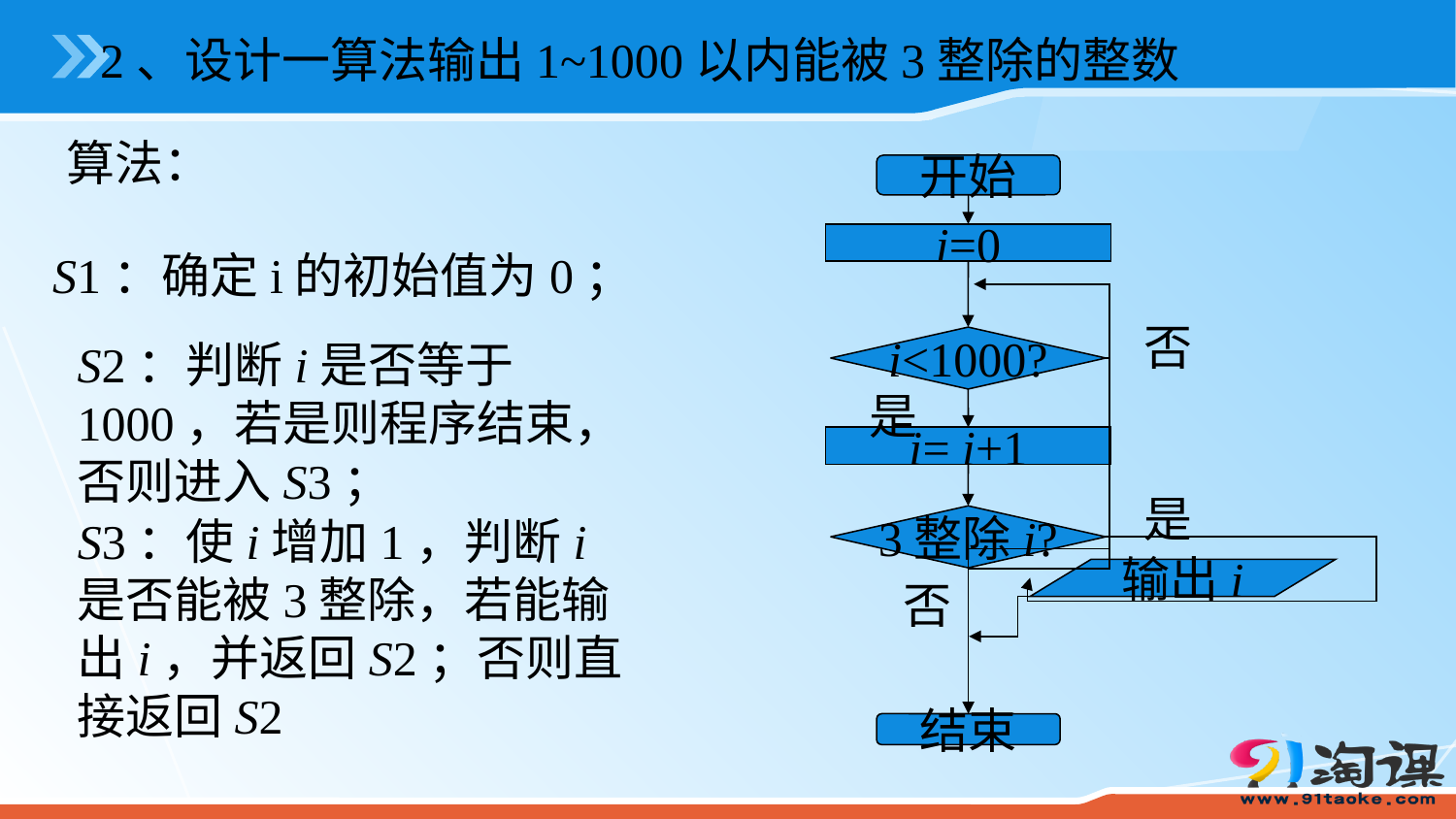

2、设计一算法输出1~1000以内能被3整除的整数
算法：
开始
i=0
否
i<1000?
是
i= i+1
是
3整除i?
输出i
否
结束
S1：确定i的初始值为0；
S2：判断i是否等于1000，若是则程序结束，否则进入S3；
S3：使i增加1，判断i是否能被3整除，若能输出i，并返回S2；否则直接返回S2